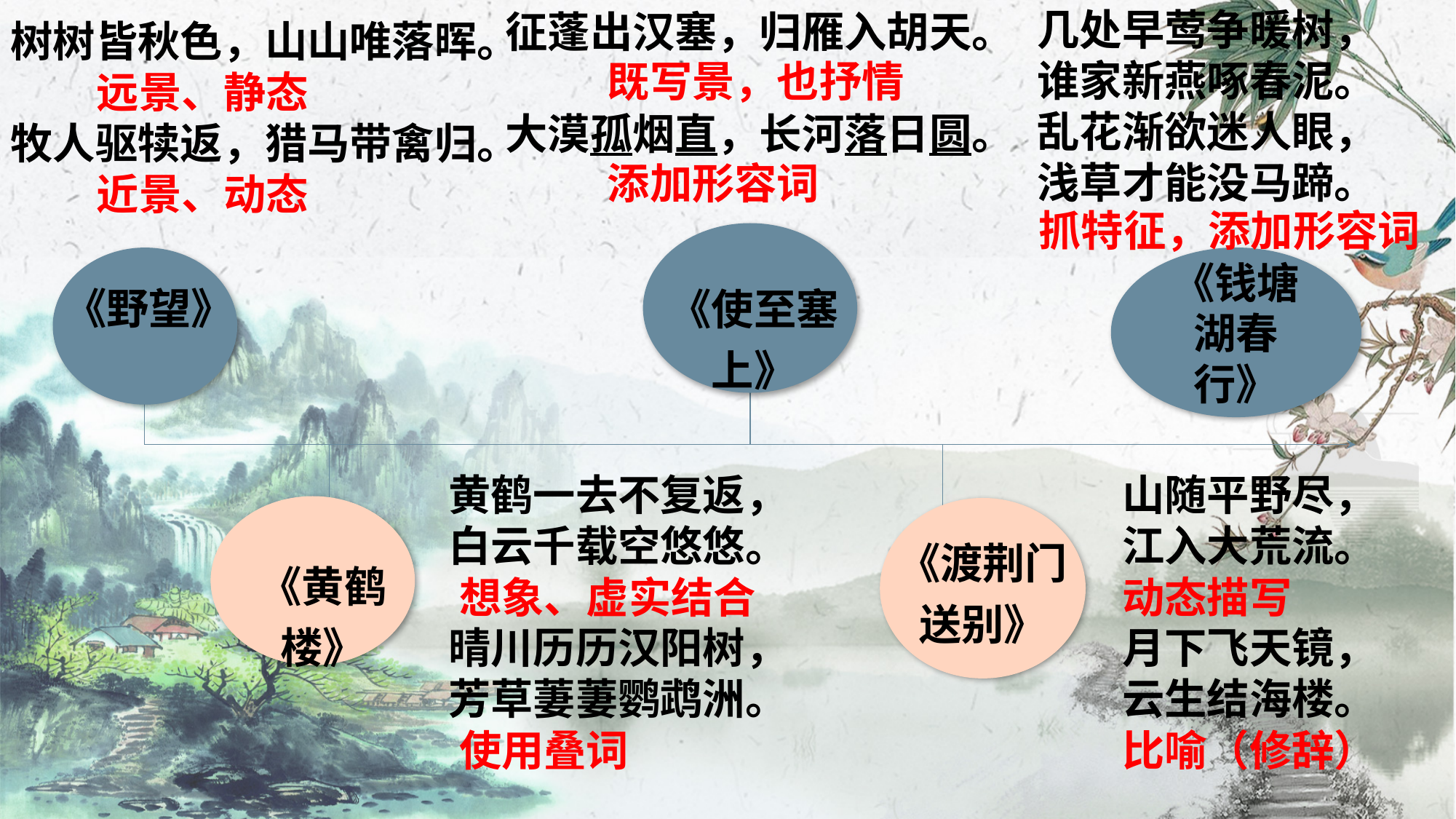

几处早莺争暖树，
谁家新燕啄春泥。
乱花渐欲迷人眼，
浅草才能没马蹄。
征蓬出汉塞，归雁入胡天。

大漠孤烟直，长河落日圆。

树树皆秋色，山山唯落晖。

牧人驱犊返，猎马带禽归。

既写景，也抒情

添加形容词
远景、静态

近景、动态
抓特征，添加形容词

《使至塞上》

《渡荆门送别》
《野望》
《钱塘湖春行》
黄鹤一去不复返，
白云千载空悠悠。

晴川历历汉阳树，
芳草萋萋鹦鹉洲。

山随平野尽，
江入大荒流。

月下飞天镜，
云生结海楼。

《黄鹤楼》
想象、虚实结合

使用叠词
动态描写

比喻（修辞）